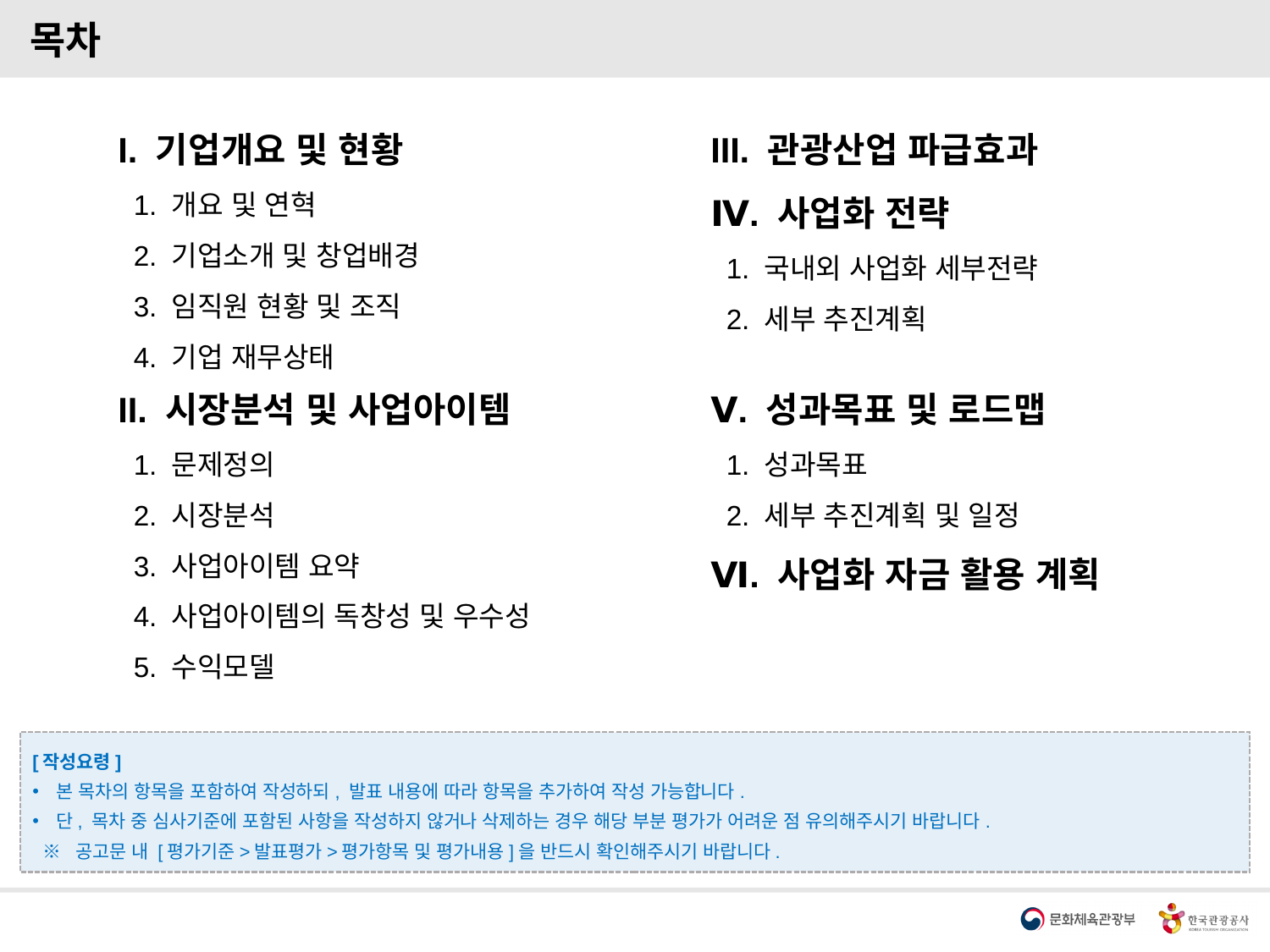

목차
I. 기업개요 및 현황
  1. 개요 및 연혁
  2. 기업소개 및 창업배경
  3. 임직원 현황 및 조직
  4. 기업 재무상태
III. 관광산업 파급효과
Ⅳ. 사업화 전략
  1. 국내외 사업화 세부전략
  2. 세부 추진계획
II. 시장분석 및 사업아이템
  1. 문제정의
  2. 시장분석
  3. 사업아이템 요약
  4. 사업아이템의 독창성 및 우수성
  5. 수익모델
Ⅴ. 성과목표 및 로드맵
  1. 성과목표
  2. 세부 추진계획 및 일정
Ⅵ. 사업화 자금 활용 계획
[작성요령]
본 목차의 항목을 포함하여 작성하되, 발표 내용에 따라 항목을 추가하여 작성 가능합니다.
단, 목차 중 심사기준에 포함된 사항을 작성하지 않거나 삭제하는 경우 해당 부분 평가가 어려운 점 유의해주시기 바랍니다.
  ※  공고문 내 [평가기준>발표평가>평가항목 및 평가내용]을 반드시 확인해주시기 바랍니다.